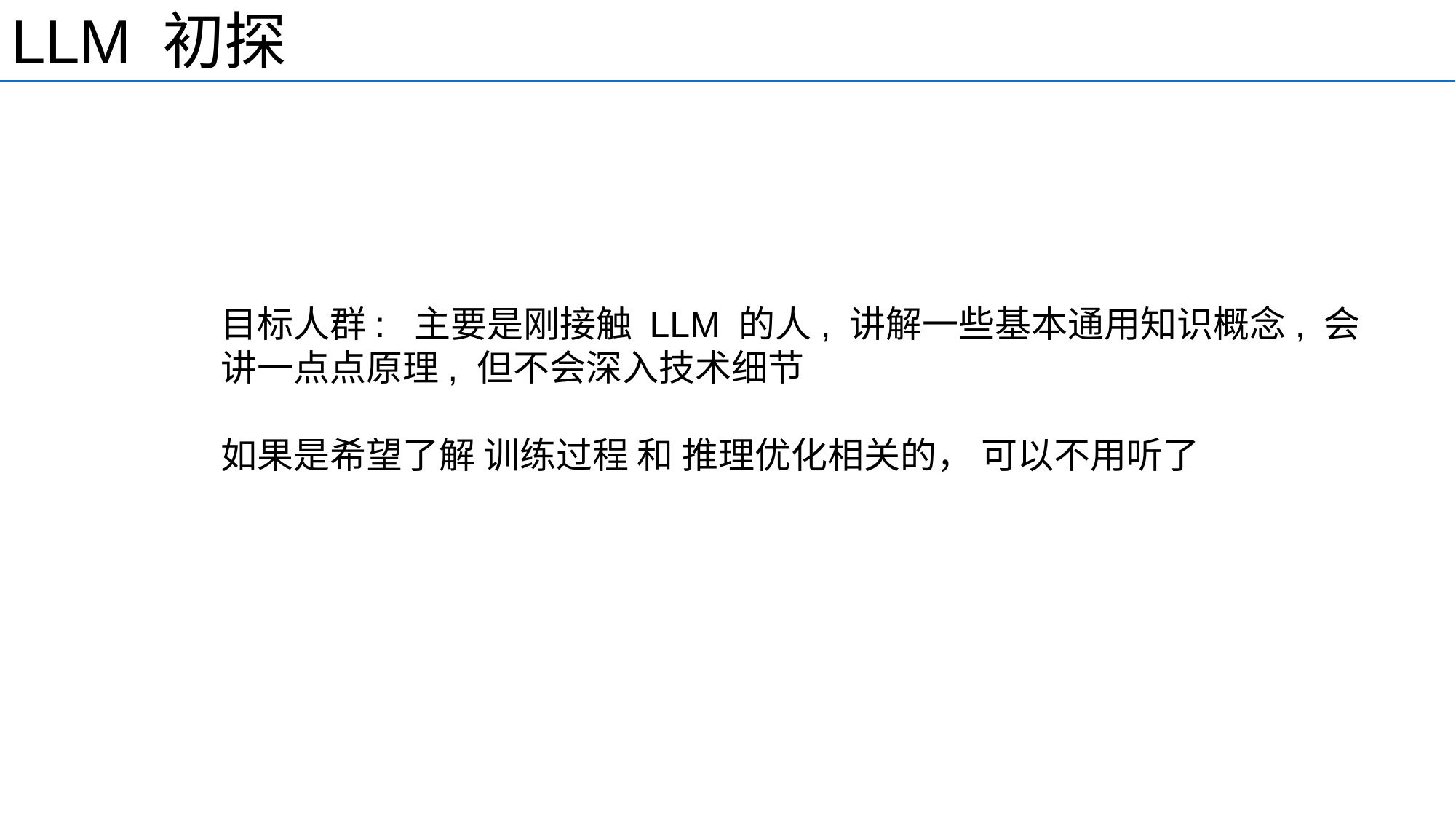

LLM 初探
目标人群:  主要是刚接触 LLM 的人, 讲解一些基本通用知识概念, 会讲一点点原理, 但不会深入技术细节

如果是希望了解 训练过程 和 推理优化相关的， 可以不用听了